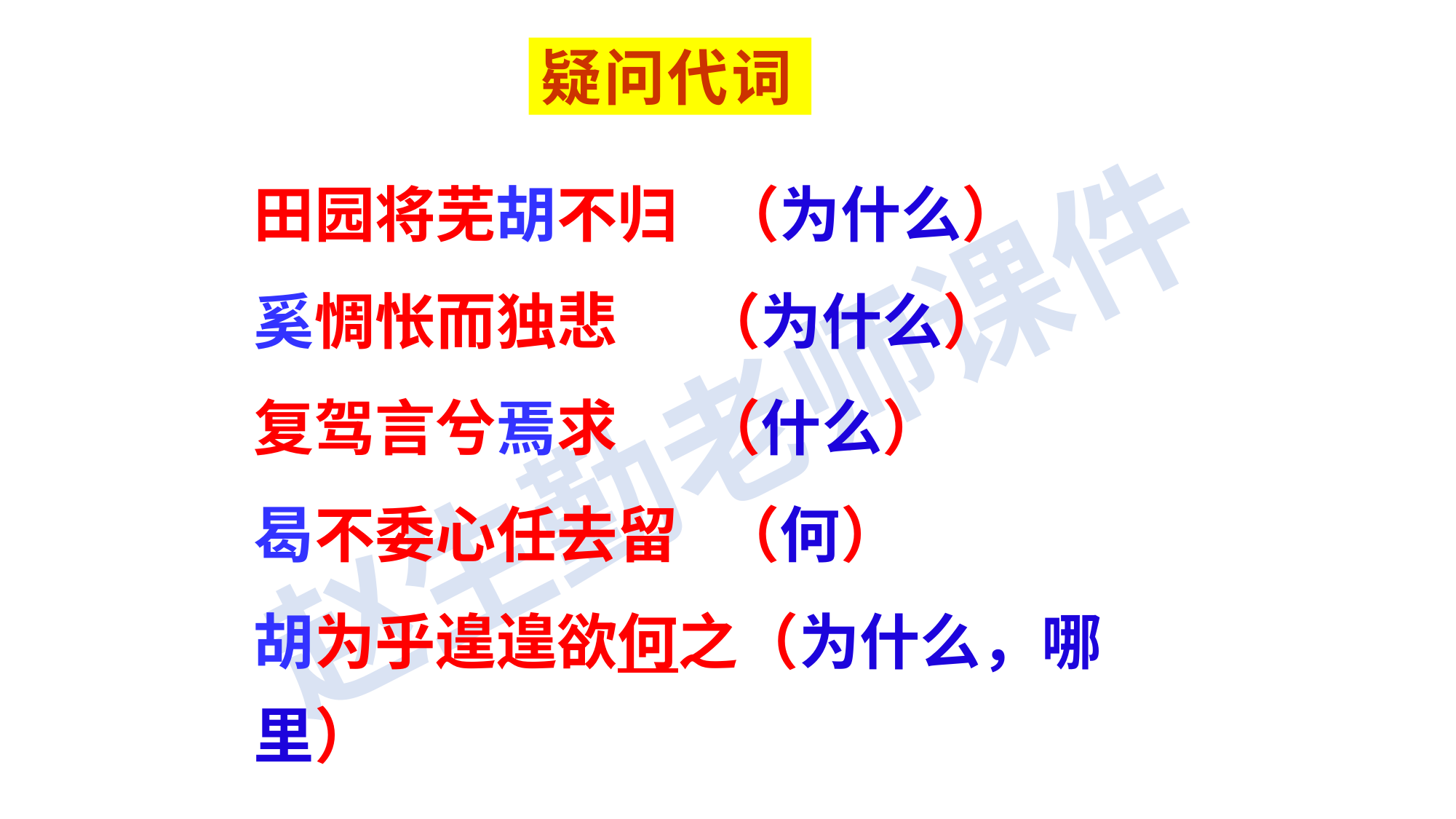

# 疑问代词
田园将芜胡不归   （为什么）
奚惆怅而独悲      （为什么）
复驾言兮焉求      （什么）
曷不委心任去留   （何）
胡为乎遑遑欲何之（为什么，哪里）